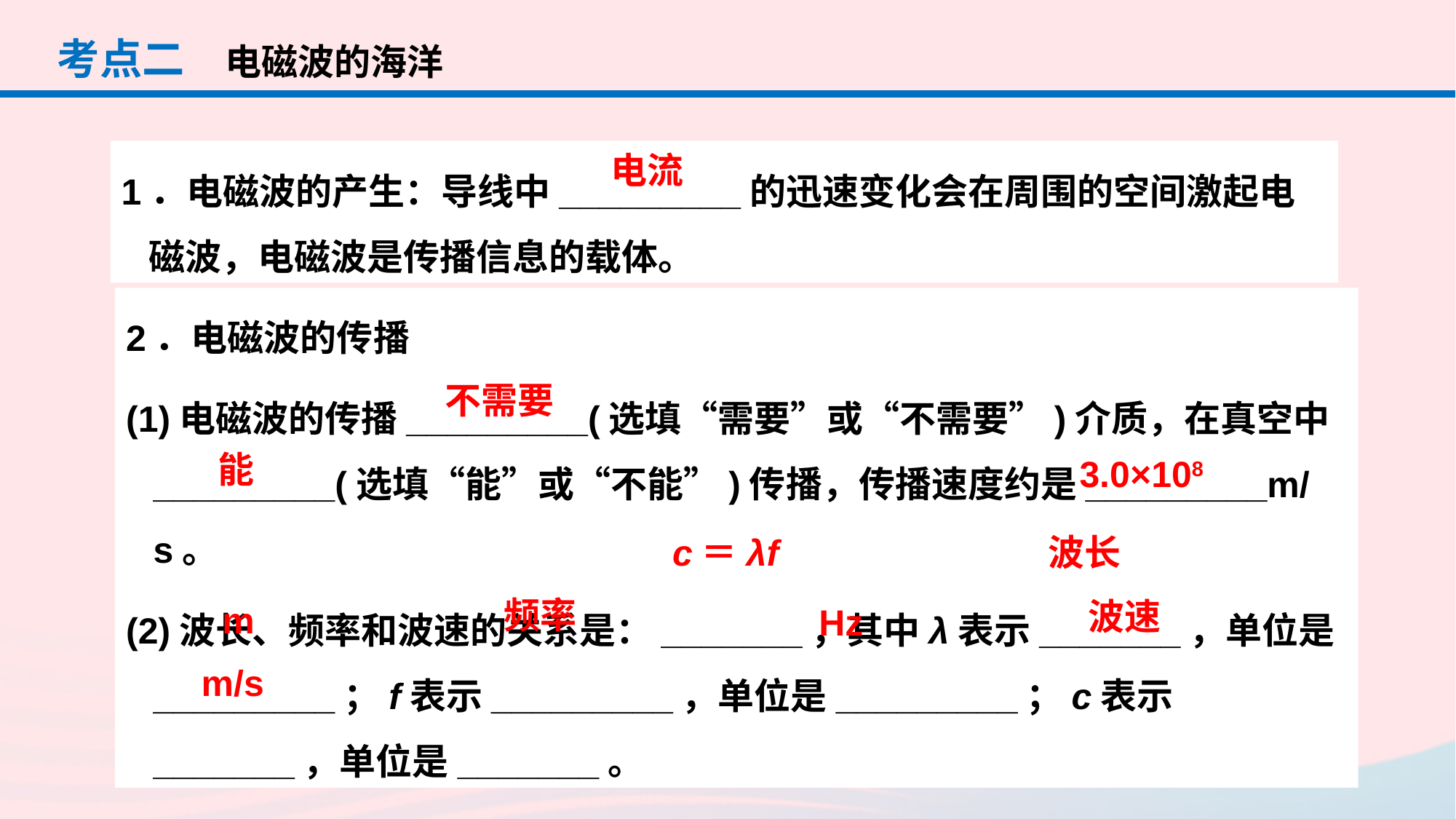

考点二
电磁波的海洋
1．电磁波的产生：导线中_________的迅速变化会在周围的空间激起电磁波，电磁波是传播信息的载体。
电流
2．电磁波的传播
(1)电磁波的传播_________(选填“需要”或“不需要”)介质，在真空中_________(选填“能”或“不能”)传播，传播速度约是_________m/s。
(2)波长、频率和波速的关系是：_______，其中λ表示_______，单位是_________；f表示_________，单位是_________；c表示_______，单位是_______。
不需要
能
3.0×108
c＝λf
波长
频率
波速
m
Hz
m/s